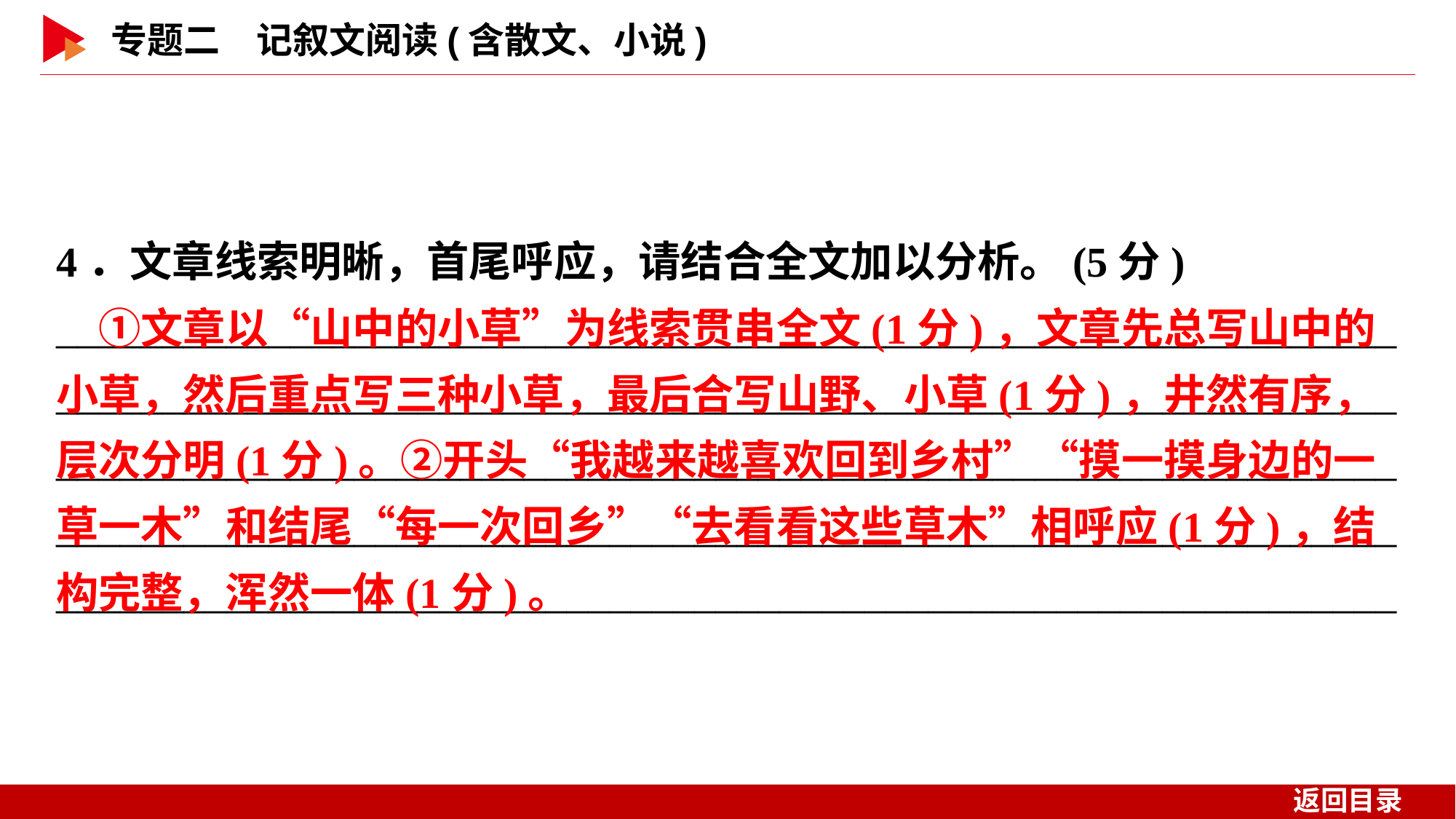

4．文章线索明晰，首尾呼应，请结合全文加以分析。(5分)
___________________________________________________________________________________________________________________________________________________________________________________________________________________________________________________________________________________________________________________________
　①文章以“山中的小草”为线索贯串全文(1分)，文章先总写山中的小草，然后重点写三种小草，最后合写山野、小草(1分)，井然有序，层次分明(1分)。②开头“我越来越喜欢回到乡村”“摸一摸身边的一草一木”和结尾“每一次回乡”“去看看这些草木”相呼应(1分)，结构完整，浑然一体(1分)。